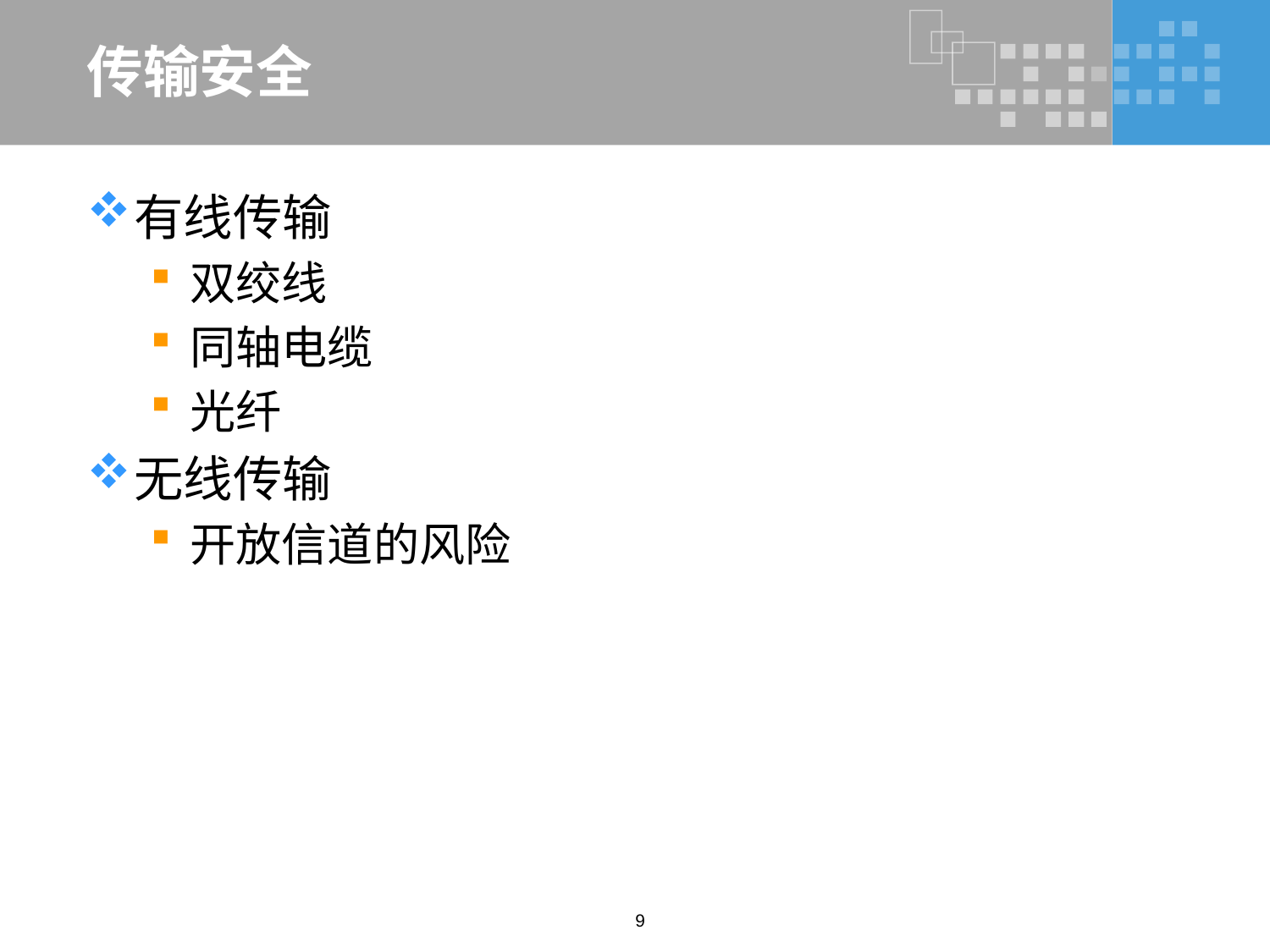

# 传输安全
有线传输
双绞线
同轴电缆
光纤
无线传输
开放信道的风险
9